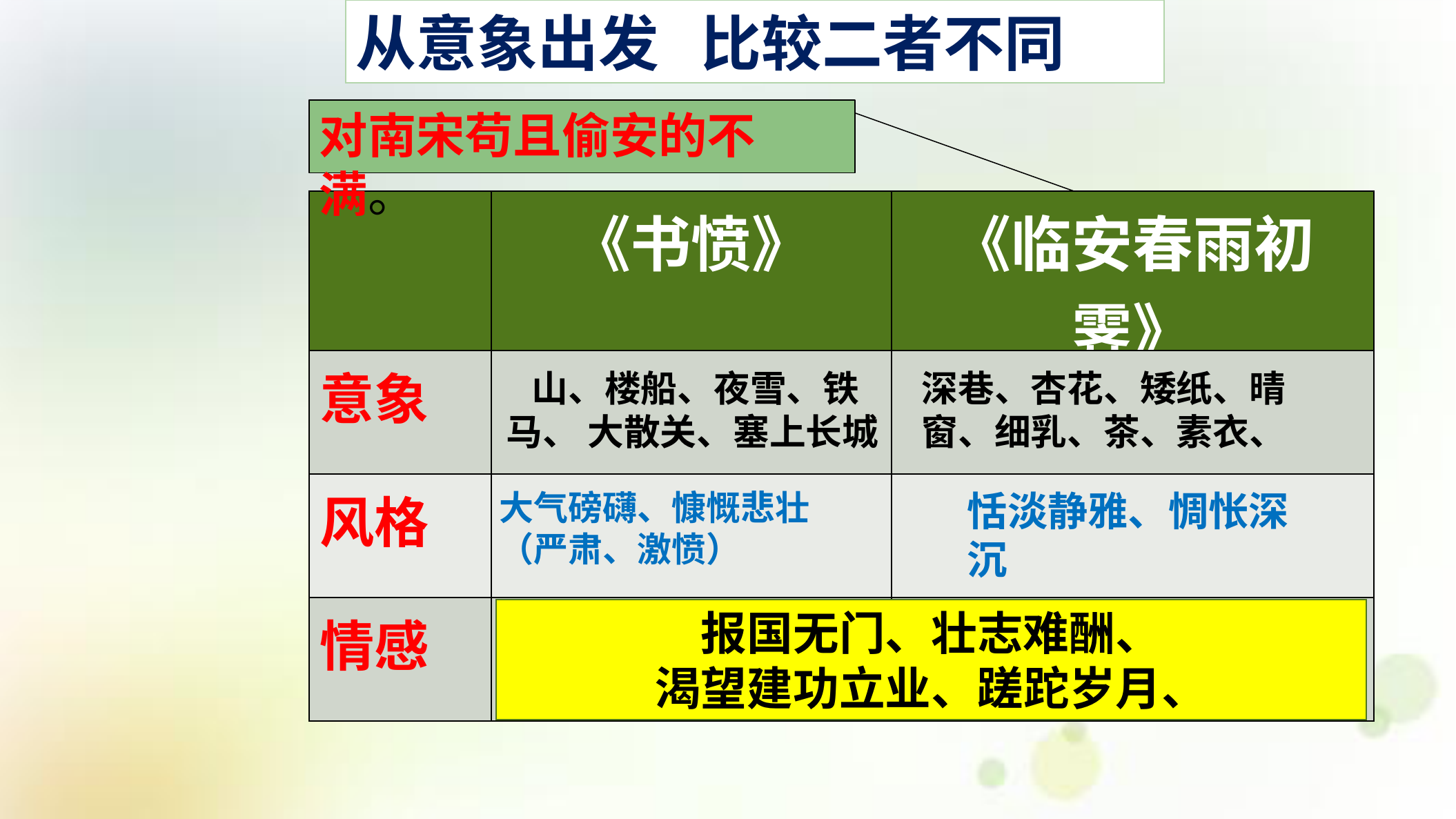

从意象出发   比较二者不同
对南宋苟且偷安的不满。
|  | 《书愤》 | 《临安春雨初霁》 |
| --- | --- | --- |
| 意象 |  |  |
| 风格 |  |  |
| 情感 |  |  |
  山、楼船、夜雪、铁马、 大散关、塞上长城
深巷、杏花、矮纸、晴窗、细乳、茶、素衣、
恬淡静雅、惆怅深沉
大气磅礴、慷慨悲壮
（严肃、激愤）
报国无门、壮志难酬、
渴望建功立业、蹉跎岁月、